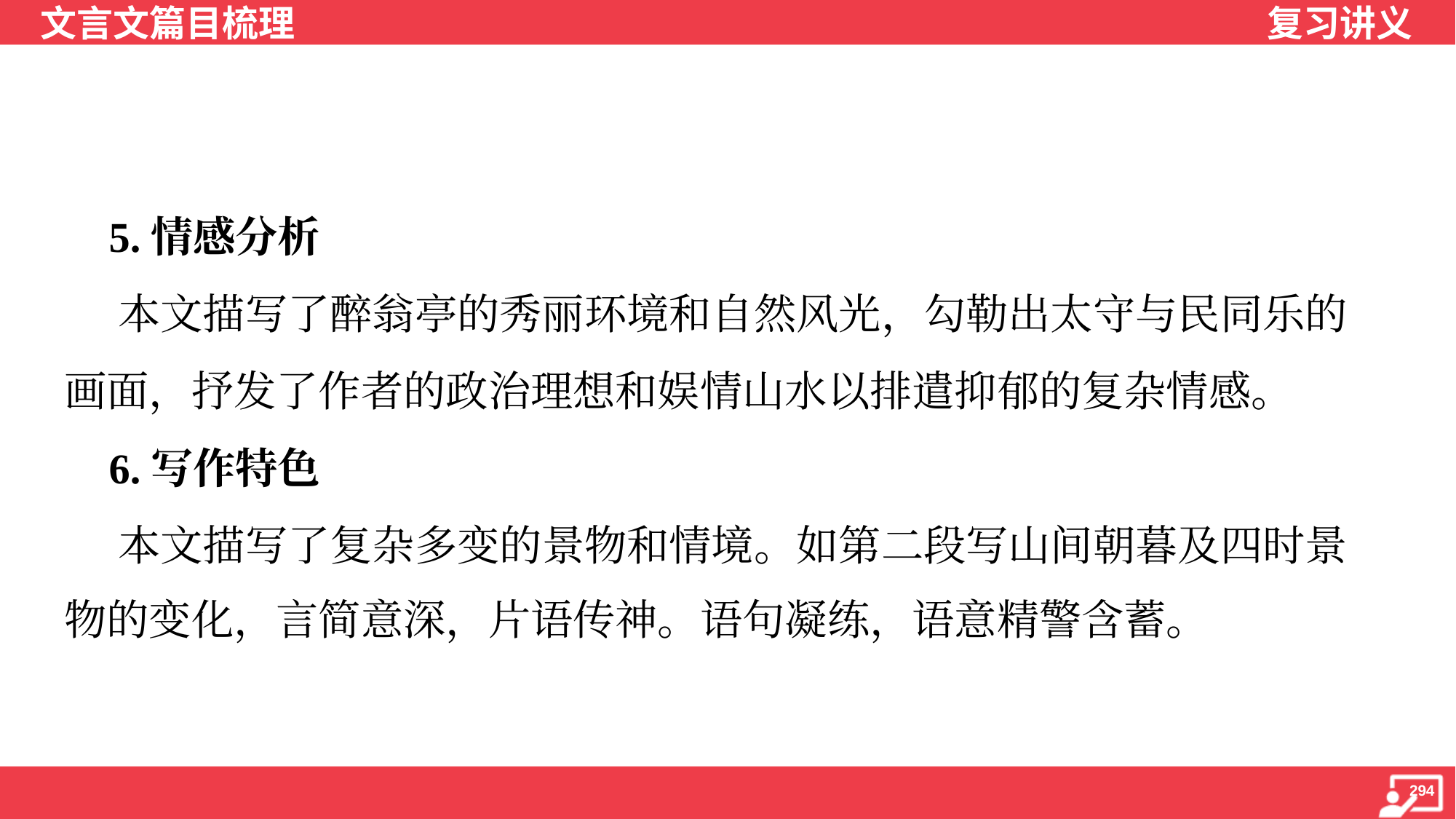

5.情感分析
    本文描写了醉翁亭的秀丽环境和自然风光，勾勒出太守与民同乐的
画面，抒发了作者的政治理想和娱情山水以排遣抑郁的复杂情感。
    6.写作特色
    本文描写了复杂多变的景物和情境。如第二段写山间朝暮及四时景
物的变化，言简意深，片语传神。语句凝练，语意精警含蓄。